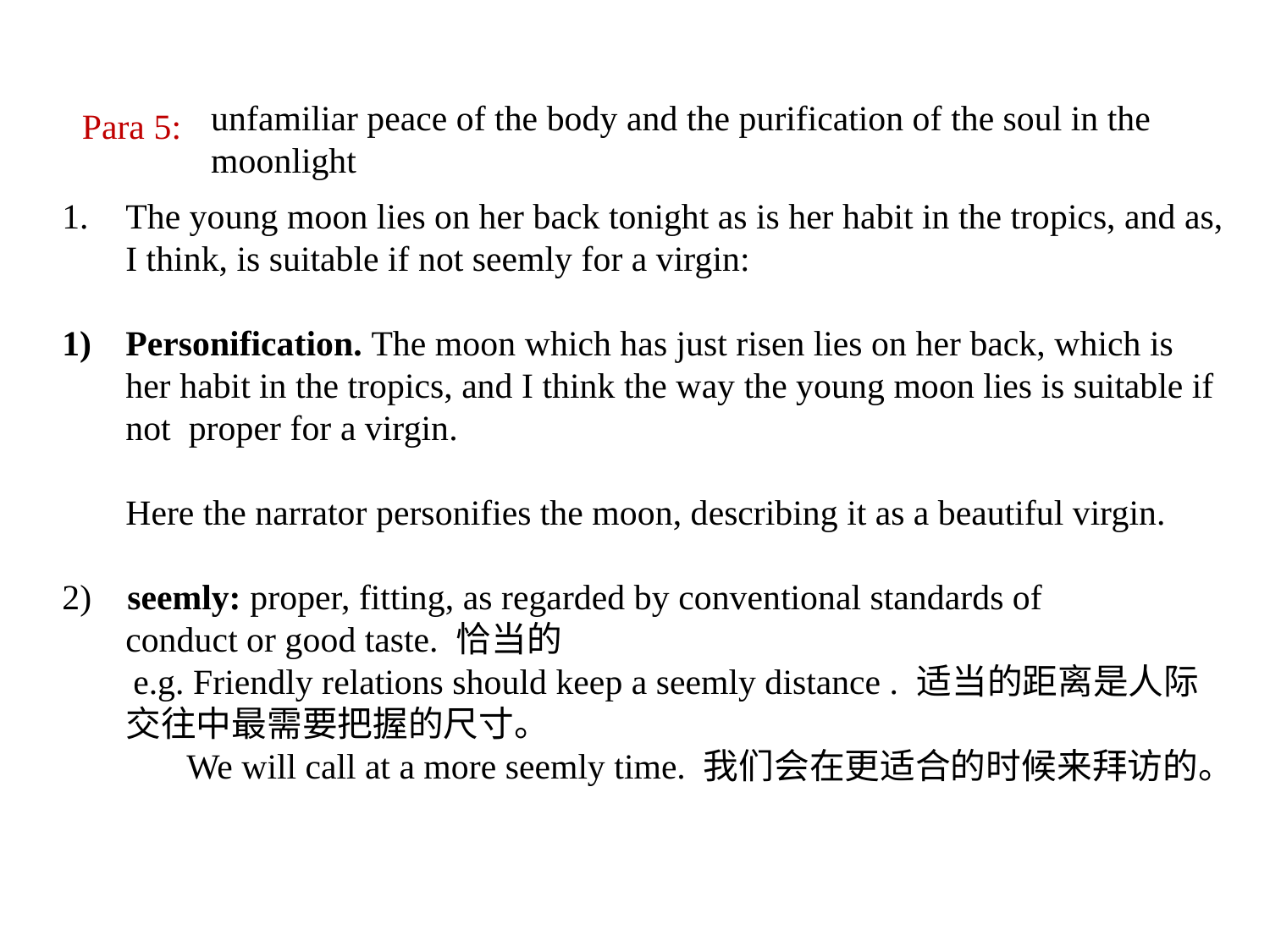

Para 5:
unfamiliar peace of the body and the purification of the soul in the moonlight
The young moon lies on her back tonight as is her habit in the tropics, and as, I think, is suitable if not seemly for a virgin:

Personification. The moon which has just risen lies on her back, which is her habit in the tropics, and I think the way the young moon lies is suitable if not  proper for a virgin.

Here the narrator personifies the moon, describing it as a beautiful virgin.

2)    seemly: proper, fitting, as regarded by conventional standards of
conduct or good taste. 恰当的
        e.g. Friendly relations should keep a seemly distance . 适当的距离是人际交往中最需要把握的尺寸。
              We will call at a more seemly time. 我们会在更适合的时候来拜访的。